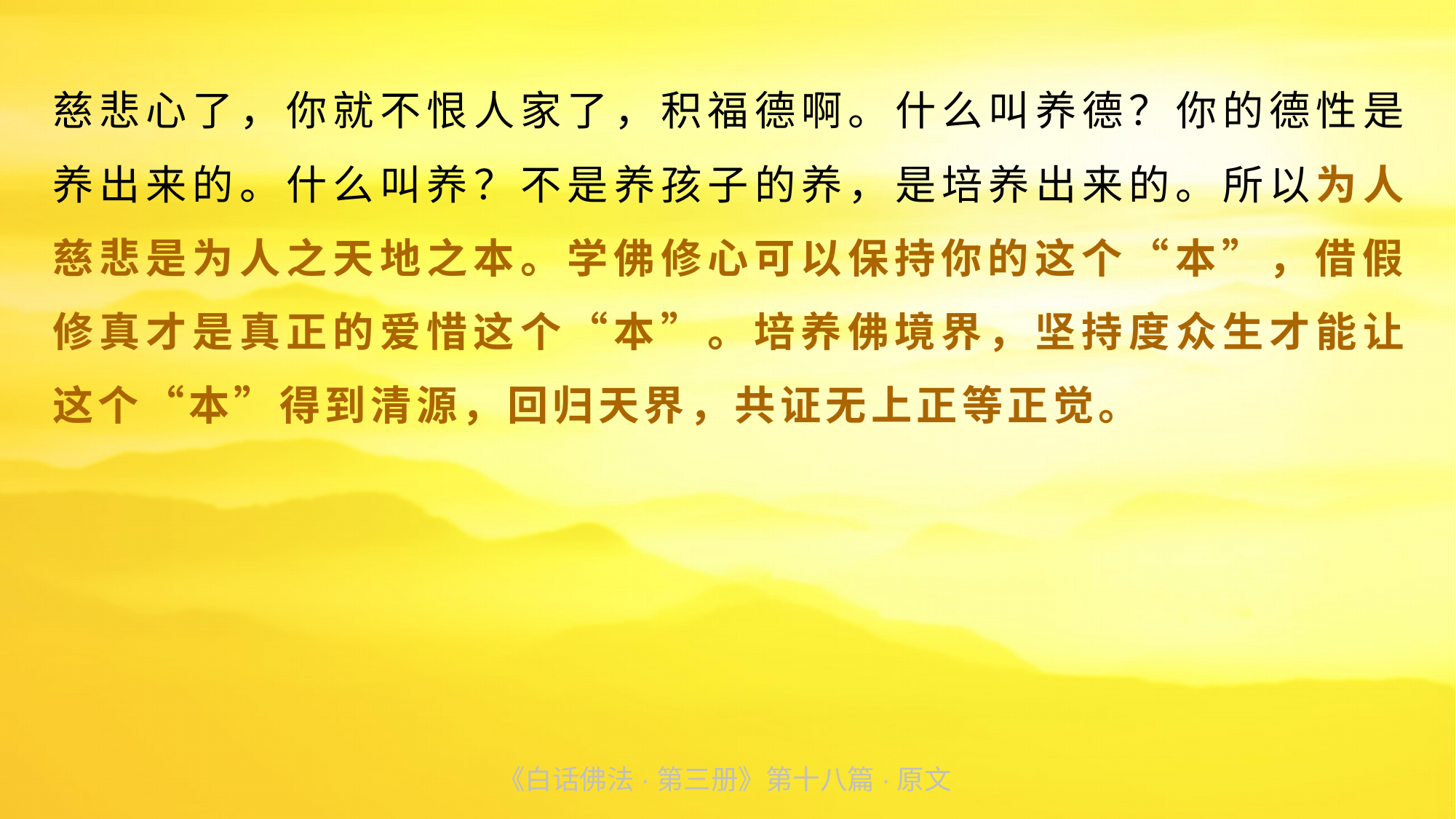

慈悲心了，你就不恨人家了，积福德啊。什么叫养德？你的德性是养出来的。什么叫养？不是养孩子的养，是培养出来的。所以为人慈悲是为人之天地之本。学佛修心可以保持你的这个“本”，借假修真才是真正的爱惜这个“本”。培养佛境界，坚持度众生才能让这个“本”得到清源，回归天界，共证无上正等正觉。
《白话佛法·第三册》第十八篇·原文